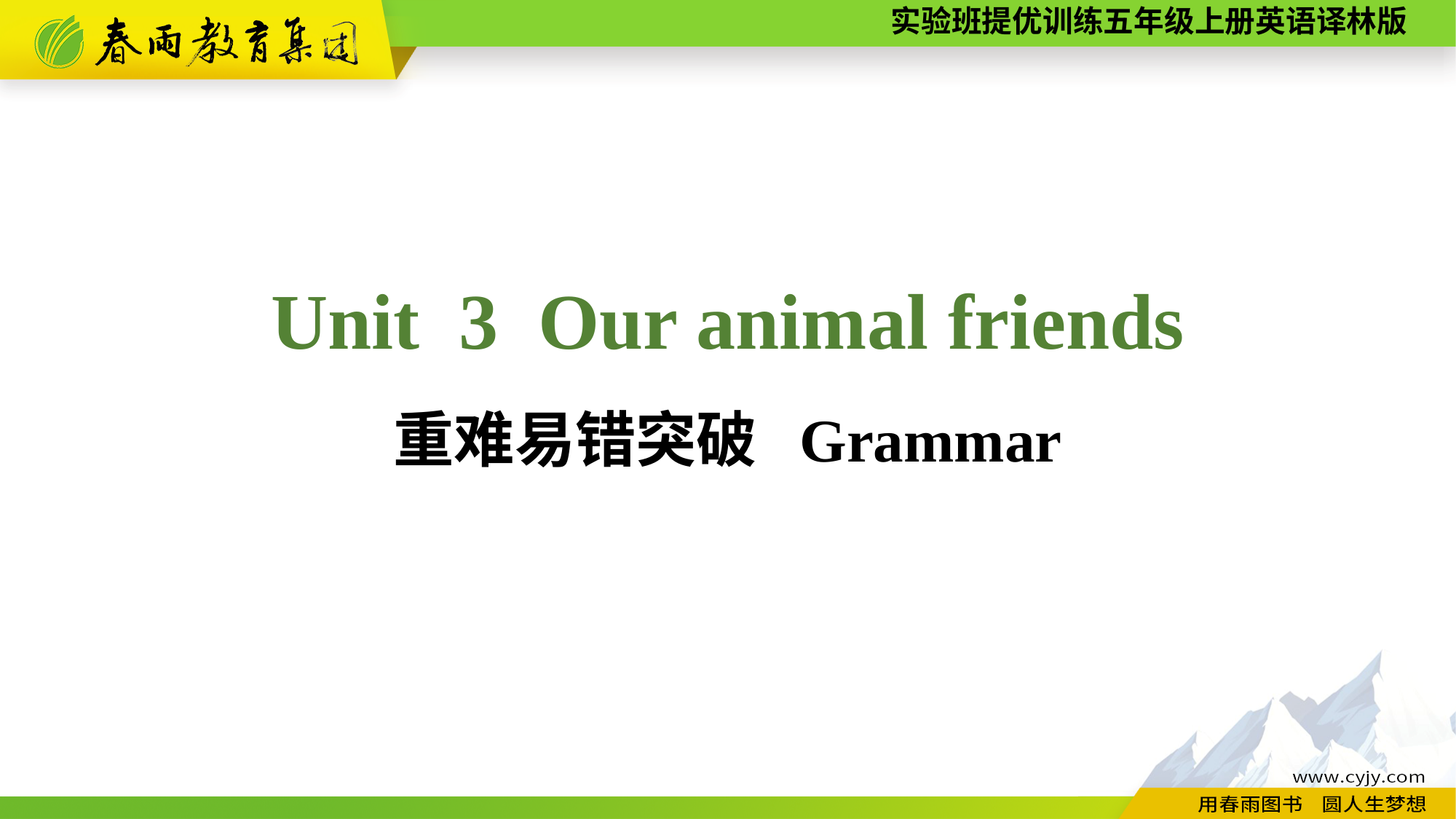

Unit  3  Our animal friends
重难易错突破  Grammar